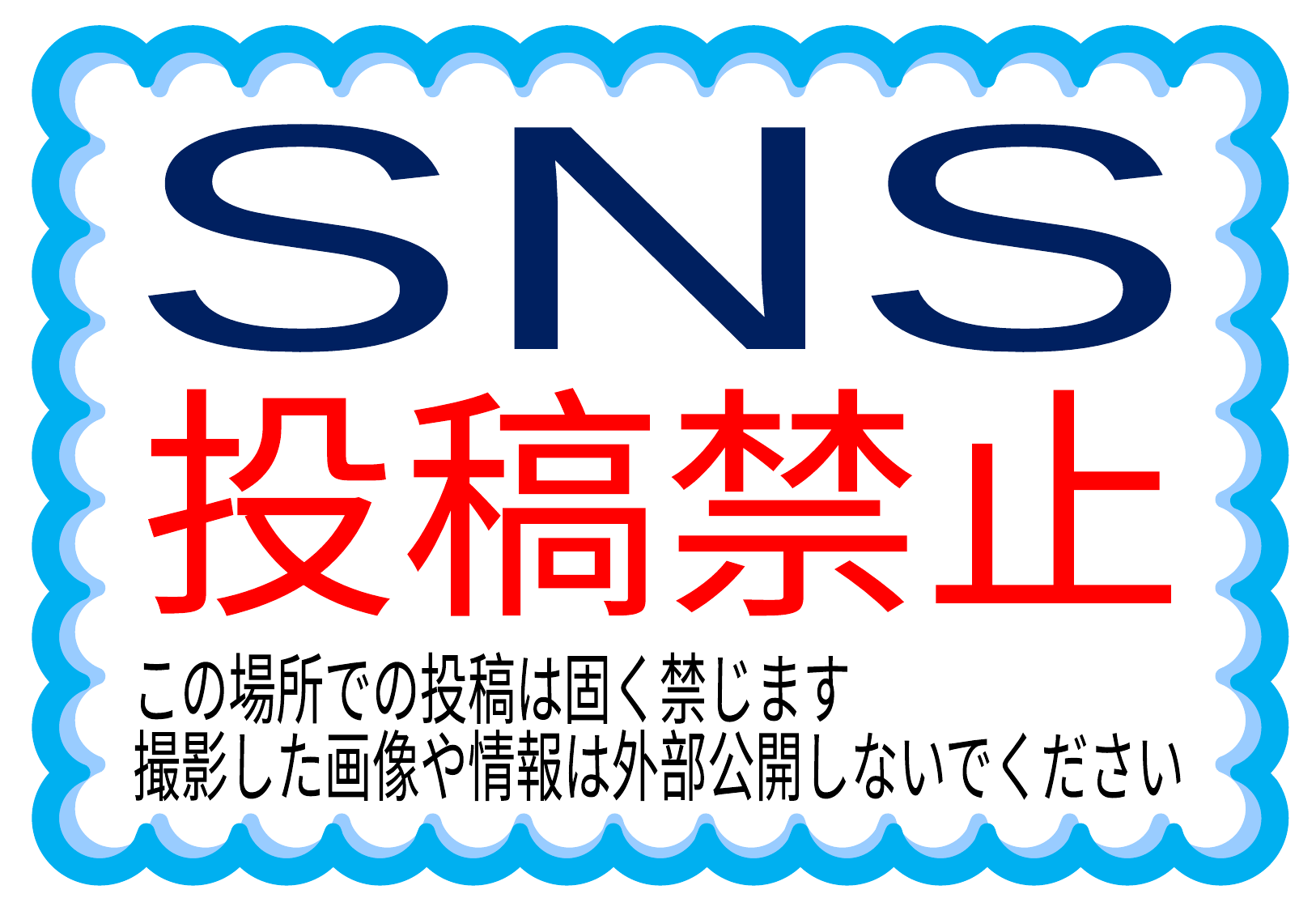

SNS
投稿禁止
この場所での投稿は固く禁じます
撮影した画像や情報は外部公開しないでください